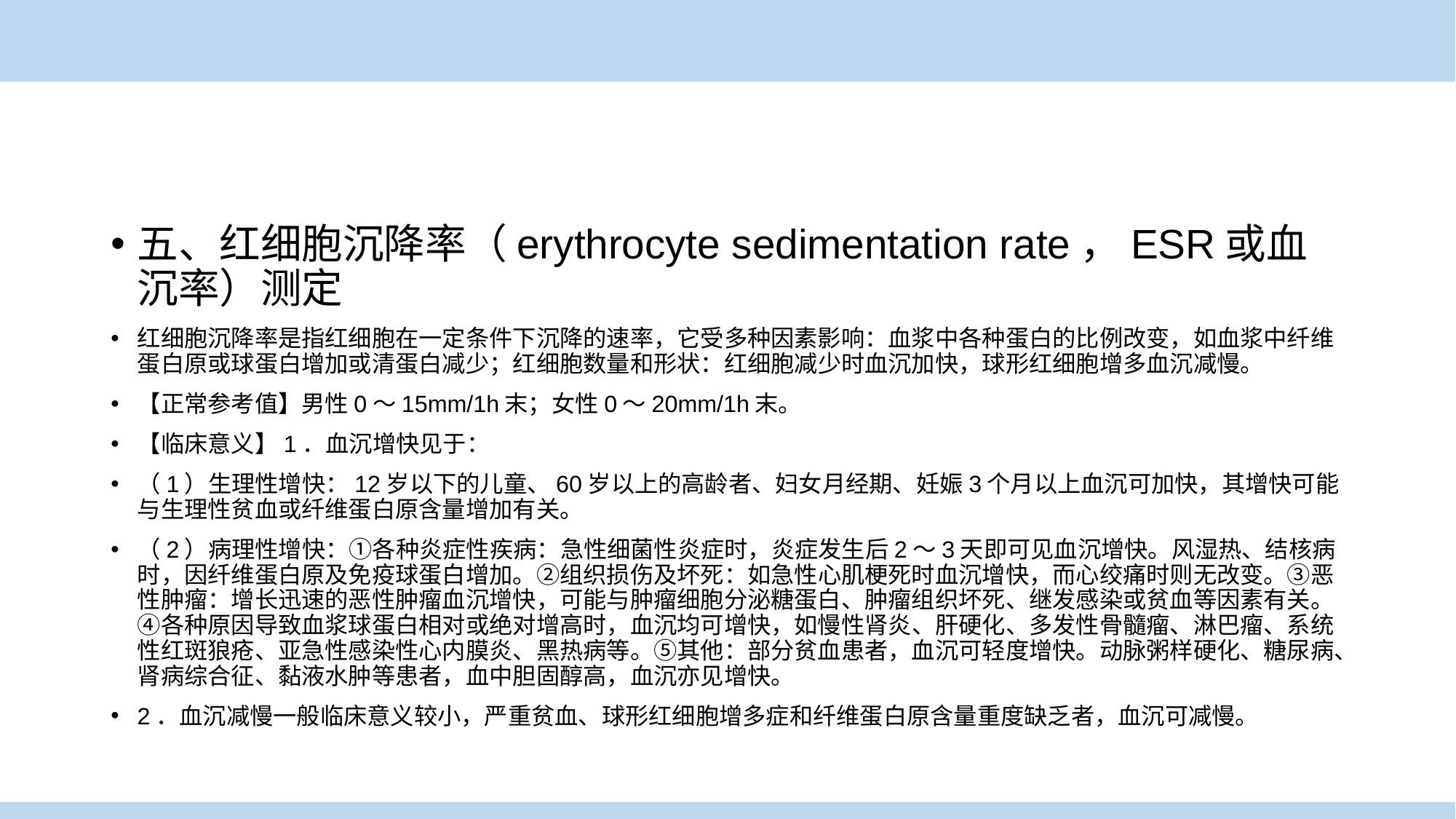

五、红细胞沉降率（erythrocyte sedimentation rate，ESR或血沉率）测定
红细胞沉降率是指红细胞在一定条件下沉降的速率，它受多种因素影响：血浆中各种蛋白的比例改变，如血浆中纤维蛋白原或球蛋白增加或清蛋白减少；红细胞数量和形状：红细胞减少时血沉加快，球形红细胞增多血沉减慢。
【正常参考值】男性0～15mm/1h末；女性0～20mm/1h末。
【临床意义】1．血沉增快见于：
（1）生理性增快：12岁以下的儿童、60岁以上的高龄者、妇女月经期、妊娠3个月以上血沉可加快，其增快可能与生理性贫血或纤维蛋白原含量增加有关。
（2）病理性增快：①各种炎症性疾病：急性细菌性炎症时，炎症发生后2～3天即可见血沉增快。风湿热、结核病时，因纤维蛋白原及免疫球蛋白增加。②组织损伤及坏死：如急性心肌梗死时血沉增快，而心绞痛时则无改变。③恶性肿瘤：增长迅速的恶性肿瘤血沉增快，可能与肿瘤细胞分泌糖蛋白、肿瘤组织坏死、继发感染或贫血等因素有关。④各种原因导致血浆球蛋白相对或绝对增高时，血沉均可增快，如慢性肾炎、肝硬化、多发性骨髓瘤、淋巴瘤、系统性红斑狼疮、亚急性感染性心内膜炎、黑热病等。⑤其他：部分贫血患者，血沉可轻度增快。动脉粥样硬化、糖尿病、肾病综合征、黏液水肿等患者，血中胆固醇高，血沉亦见增快。
2．血沉减慢一般临床意义较小，严重贫血、球形红细胞增多症和纤维蛋白原含量重度缺乏者，血沉可减慢。